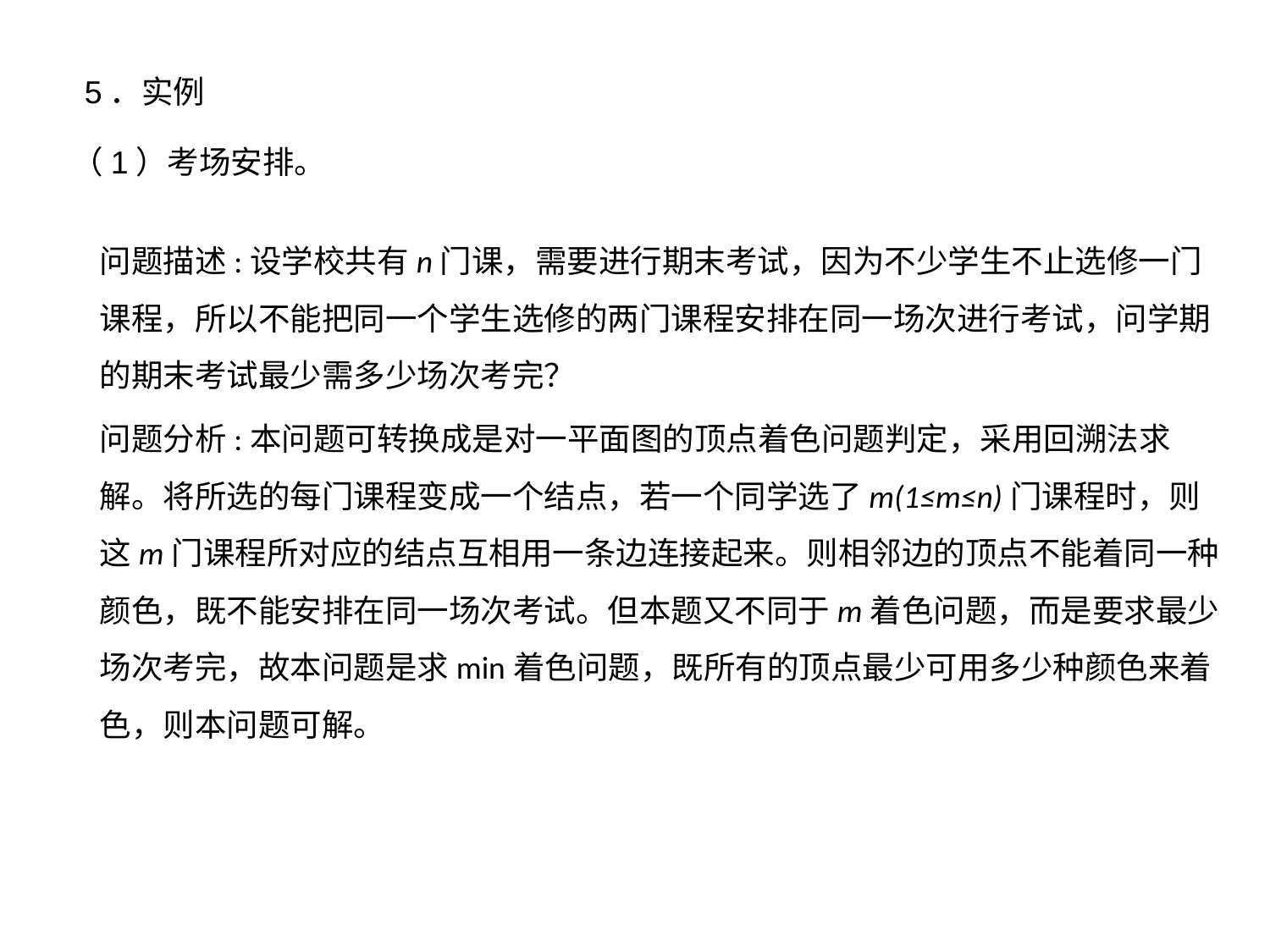

5．实例
（1）考场安排。
问题描述:设学校共有n门课，需要进行期末考试，因为不少学生不止选修一门课程，所以不能把同一个学生选修的两门课程安排在同一场次进行考试，问学期的期末考试最少需多少场次考完？
问题分析:本问题可转换成是对一平面图的顶点着色问题判定，采用回溯法求解。将所选的每门课程变成一个结点，若一个同学选了m(1≤m≤n)门课程时，则这m门课程所对应的结点互相用一条边连接起来。则相邻边的顶点不能着同一种颜色，既不能安排在同一场次考试。但本题又不同于m着色问题，而是要求最少场次考完，故本问题是求min着色问题，既所有的顶点最少可用多少种颜色来着色，则本问题可解。